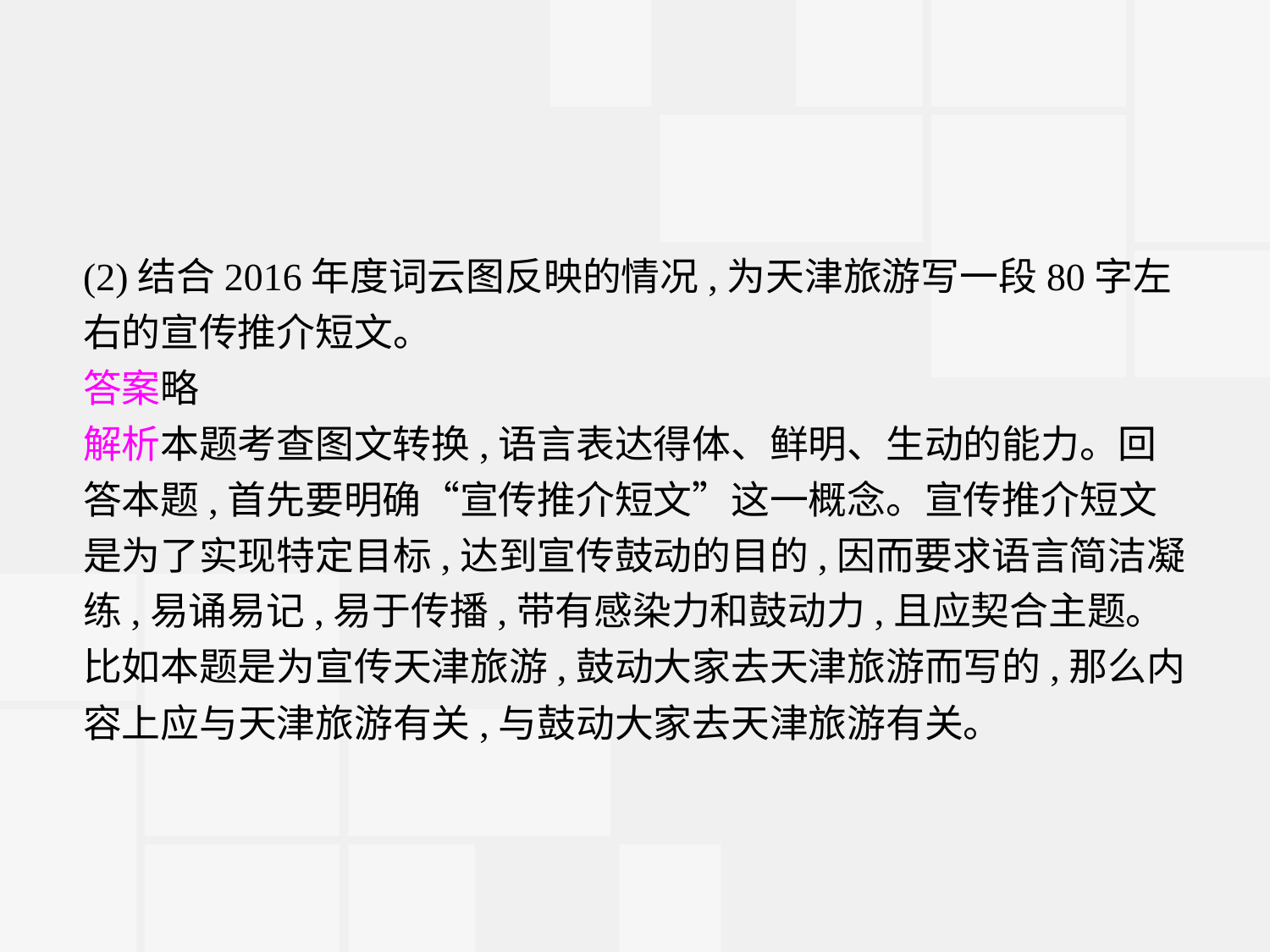

(2)结合2016年度词云图反映的情况,为天津旅游写一段80字左右的宣传推介短文。
答案略
解析本题考查图文转换,语言表达得体、鲜明、生动的能力。回答本题,首先要明确“宣传推介短文”这一概念。宣传推介短文是为了实现特定目标,达到宣传鼓动的目的,因而要求语言简洁凝练,易诵易记,易于传播,带有感染力和鼓动力,且应契合主题。比如本题是为宣传天津旅游,鼓动大家去天津旅游而写的,那么内容上应与天津旅游有关,与鼓动大家去天津旅游有关。